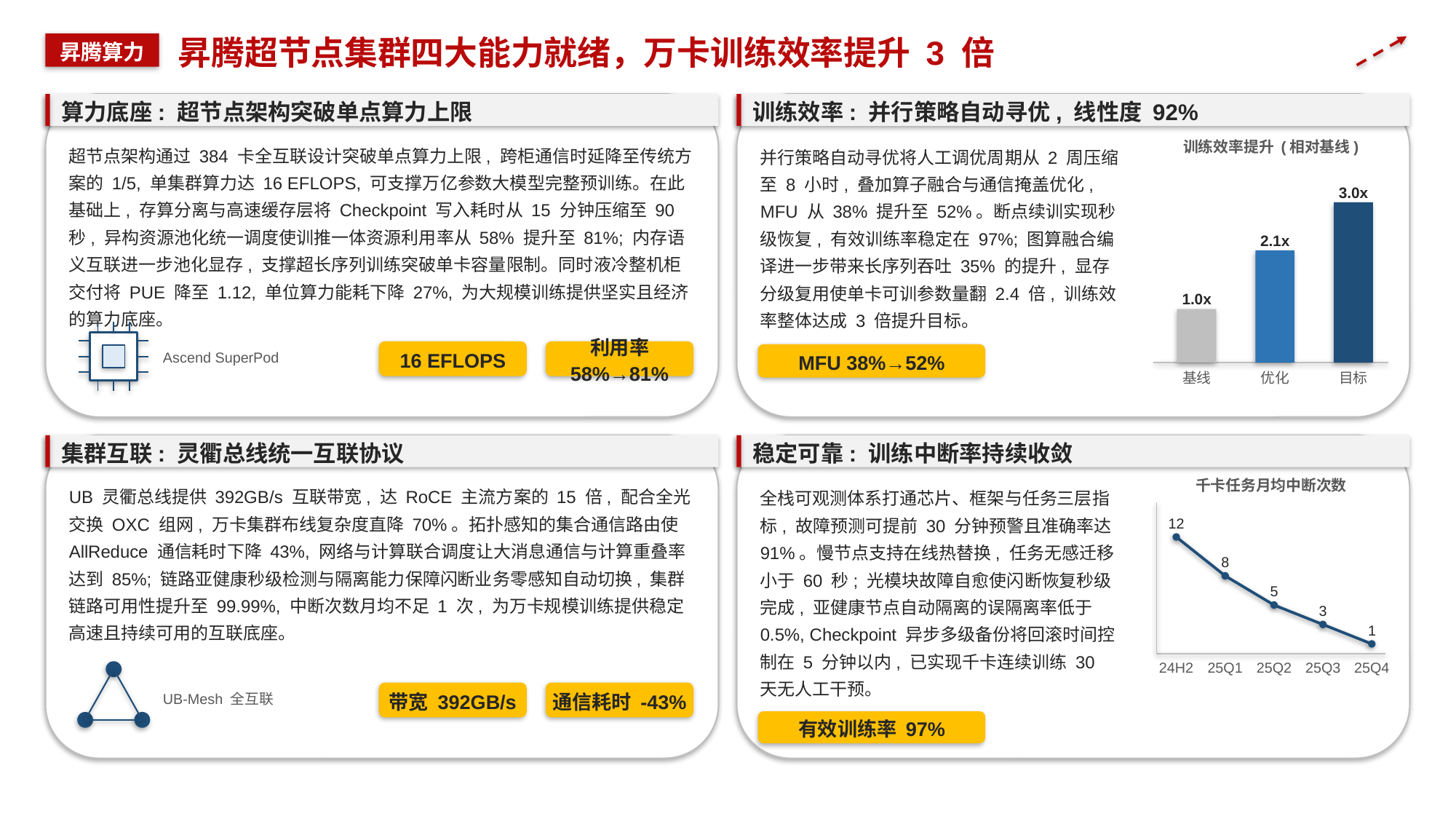

昇腾超节点集群四大能力就绪，万卡训练效率提升 3 倍

昇腾算力

算力底座: 超节点架构突破单点算力上限

训练效率: 并行策略自动寻优, 线性度 92%
超节点架构通过 384 卡全互联设计突破单点算力上限, 跨柜通信时延降至传统方案的 1/5, 单集群算力达 16 EFLOPS, 可支撑万亿参数大模型完整预训练。在此基础上, 存算分离与高速缓存层将 Checkpoint 写入耗时从 15 分钟压缩至 90 秒, 异构资源池化统一调度使训推一体资源利用率从 58% 提升至 81%; 内存语义互联进一步池化显存, 支撑超长序列训练突破单卡容量限制。同时液冷整机柜交付将 PUE 降至 1.12, 单位算力能耗下降 27%, 为大规模训练提供坚实且经济的算力底座。
训练效率提升 (相对基线)
并行策略自动寻优将人工调优周期从 2 周压缩至 8 小时, 叠加算子融合与通信掩盖优化, MFU 从 38% 提升至 52%。断点续训实现秒级恢复, 有效训练率稳定在 97%; 图算融合编译进一步带来长序列吞吐 35% 的提升, 显存分级复用使单卡可训参数量翻 2.4 倍, 训练效率整体达成 3 倍提升目标。
3.0x

2.1x

1.0x

16 EFLOPS

利用率 58%→81%
Ascend SuperPod

MFU 38%→52%

基线
优化
目标

集群互联: 灵衢总线统一互联协议

稳定可靠: 训练中断率持续收敛
千卡任务月均中断次数
UB 灵衢总线提供 392GB/s 互联带宽, 达 RoCE 主流方案的 15 倍, 配合全光交换 OXC 组网, 万卡集群布线复杂度直降 70%。拓扑感知的集合通信路由使 AllReduce 通信耗时下降 43%, 网络与计算联合调度让大消息通信与计算重叠率达到 85%; 链路亚健康秒级检测与隔离能力保障闪断业务零感知自动切换, 集群链路可用性提升至 99.99%, 中断次数月均不足 1 次, 为万卡规模训练提供稳定高速且持续可用的互联底座。
全栈可观测体系打通芯片、框架与任务三层指标, 故障预测可提前 30 分钟预警且准确率达 91%。慢节点支持在线热替换, 任务无感迁移小于 60 秒; 光模块故障自愈使闪断恢复秒级完成, 亚健康节点自动隔离的误隔离率低于 0.5%, Checkpoint 异步多级备份将回滚时间控制在 5 分钟以内, 已实现千卡连续训练 30 天无人工干预。
12

8

5
3

1

24H2
25Q1
25Q2
25Q3
25Q4

带宽 392GB/s

通信耗时 -43%
UB-Mesh 全互联

有效训练率 97%